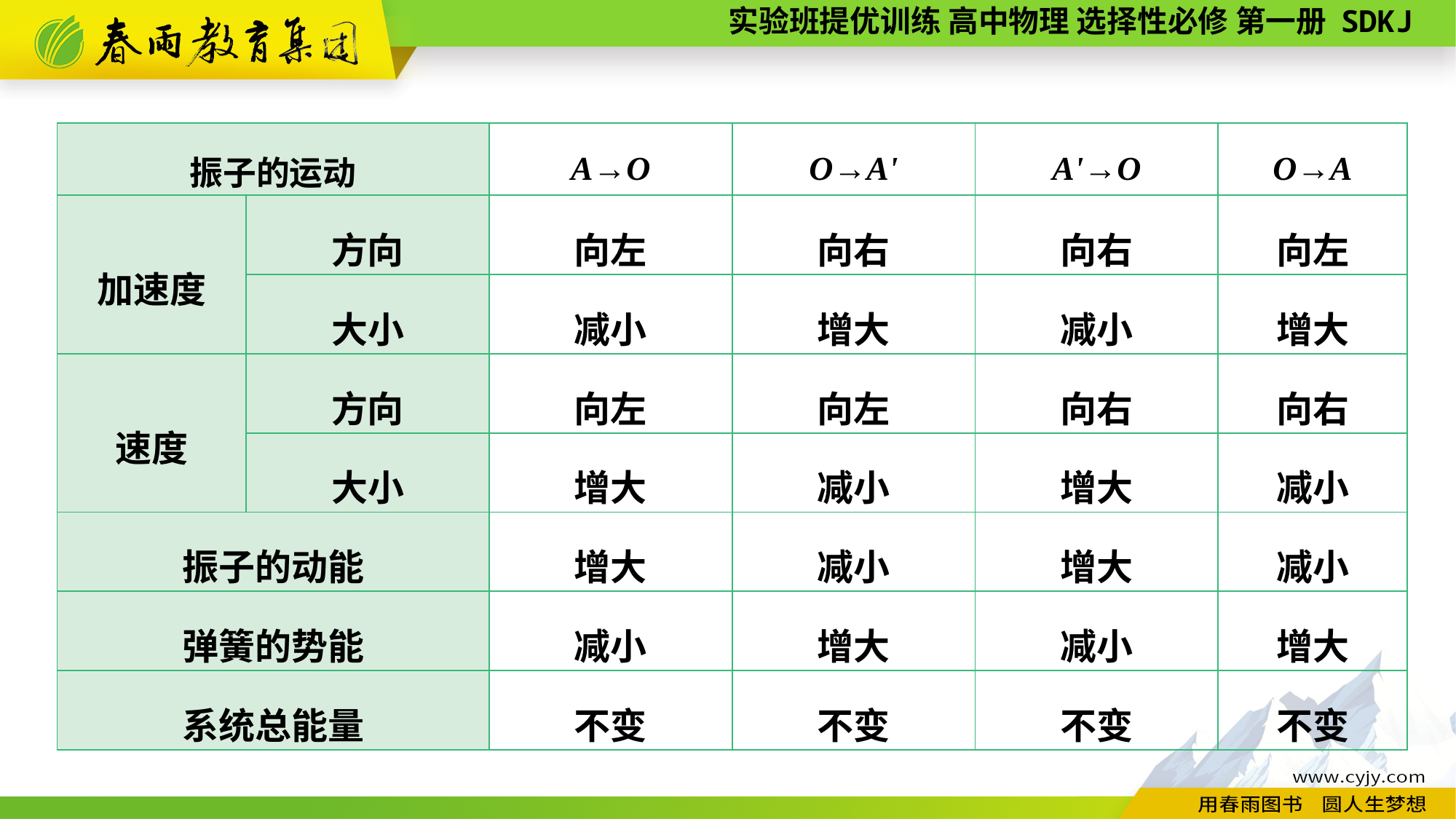

| 振子的运动 |  | A→O | O→A' | A'→O | O→A |
| --- | --- | --- | --- | --- | --- |
| 加速度 | 方向 | 向左 | 向右 | 向右 | 向左 |
|  | 大小 | 减小 | 增大 | 减小 | 增大 |
| 速度 | 方向 | 向左 | 向左 | 向右 | 向右 |
|  | 大小 | 增大 | 减小 | 增大 | 减小 |
| 振子的动能 |  | 增大 | 减小 | 增大 | 减小 |
| 弹簧的势能 |  | 减小 | 增大 | 减小 | 增大 |
| 系统总能量 |  | 不变 | 不变 | 不变 | 不变 |